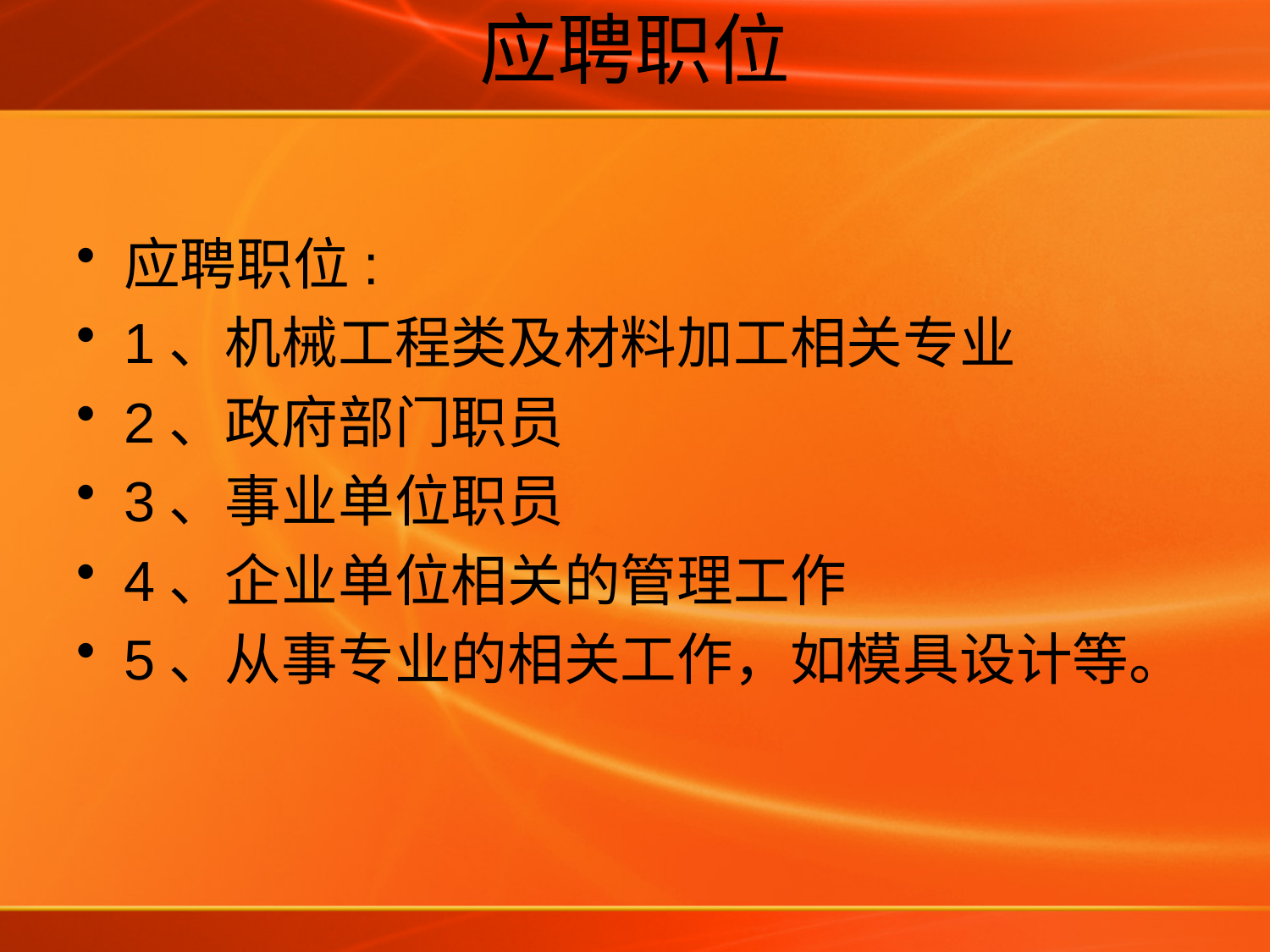

# 应聘职位
应聘职位:
1、机械工程类及材料加工相关专业
2、政府部门职员
3、事业单位职员
4、企业单位相关的管理工作
5、从事专业的相关工作，如模具设计等。